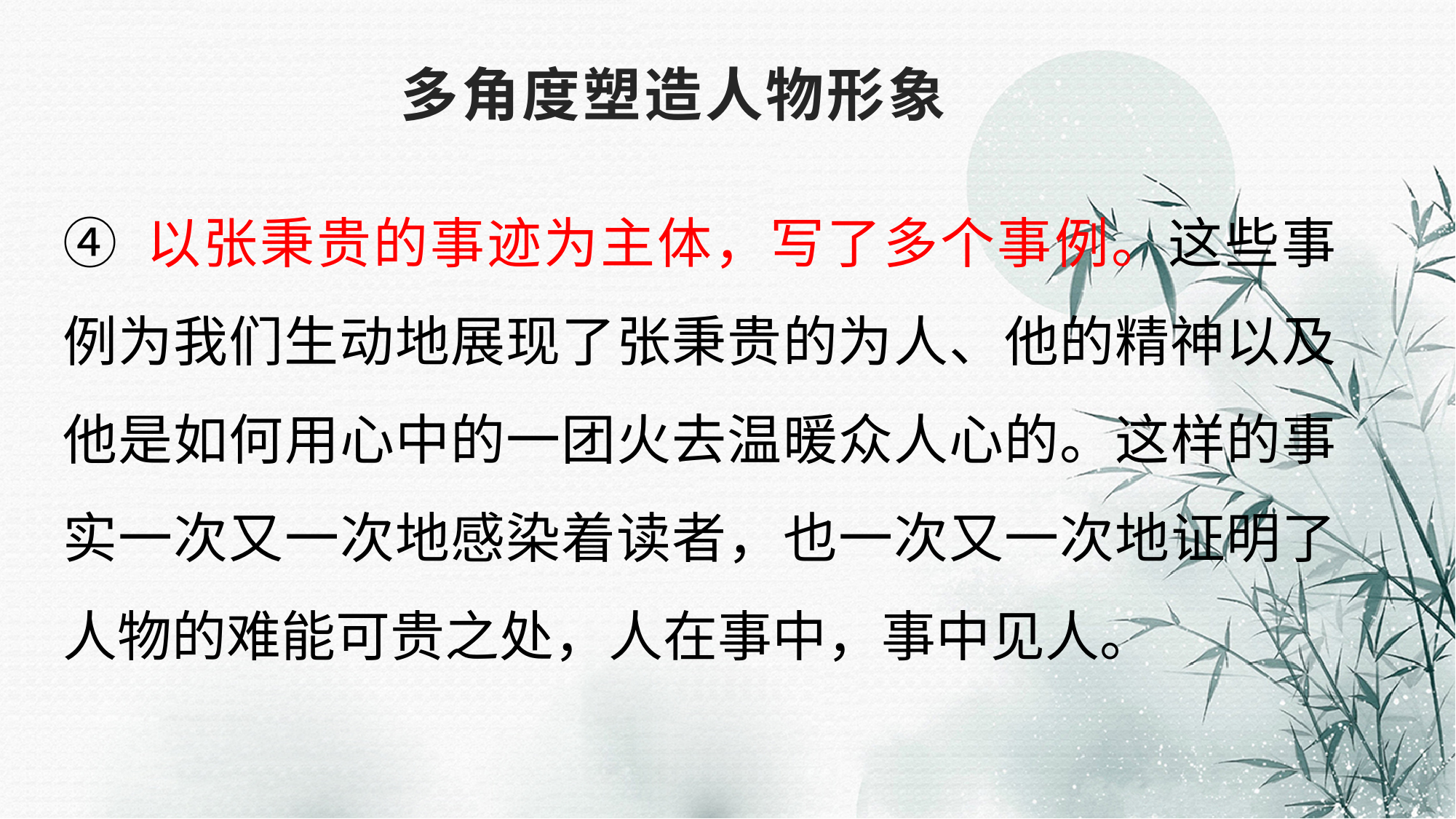

# 多角度塑造人物形象
④ 以张秉贵的事迹为主体，写了多个事例。这些事例为我们生动地展现了张秉贵的为人、他的精神以及他是如何用心中的一团火去温暖众人心的。这样的事实一次又一次地感染着读者，也一次又一次地证明了人物的难能可贵之处，人在事中，事中见人。